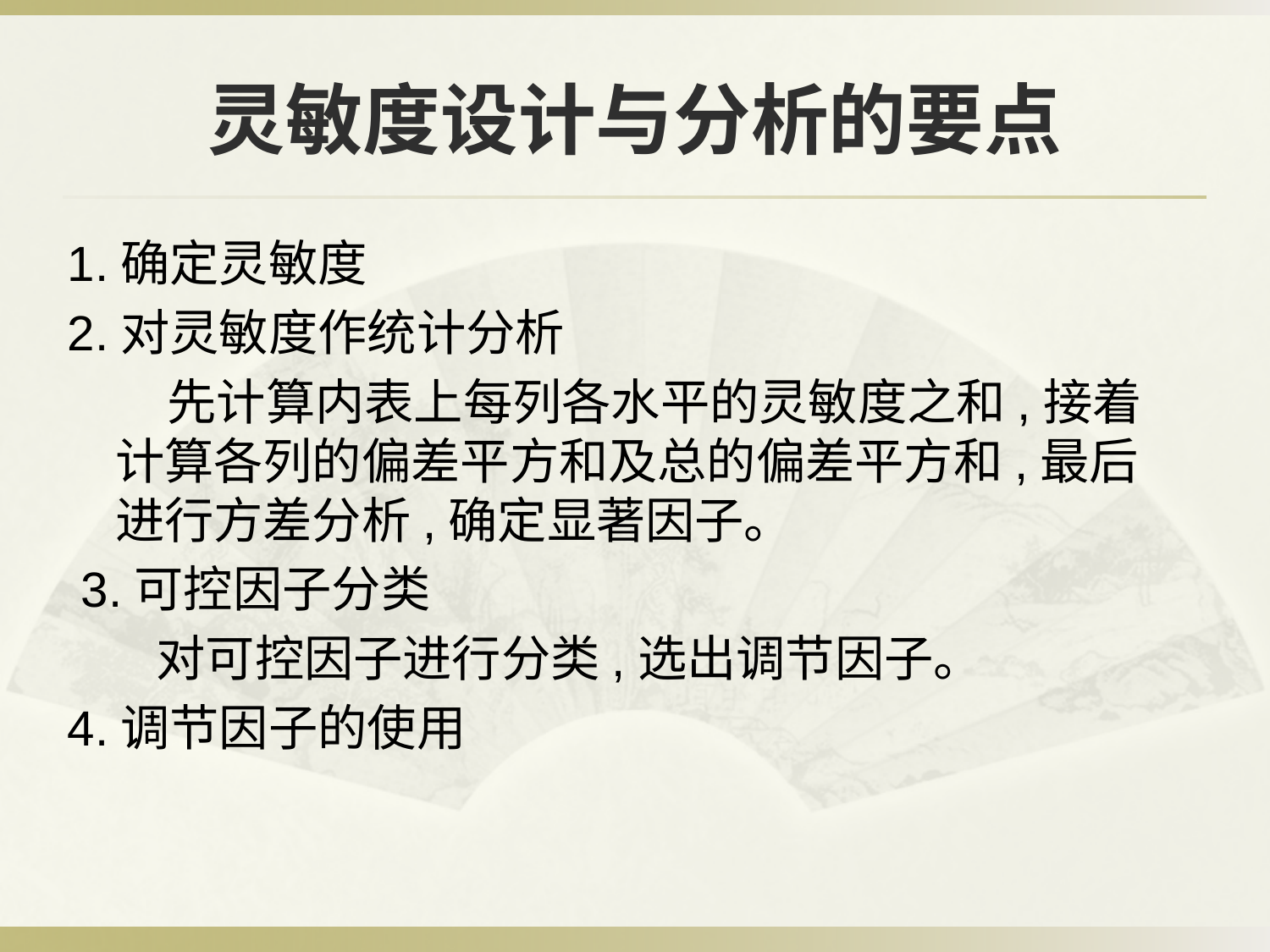

# 灵敏度设计与分析的要点
1.确定灵敏度
2.对灵敏度作统计分析
        先计算内表上每列各水平的灵敏度之和,接着计算各列的偏差平方和及总的偏差平方和,最后进行方差分析,确定显著因子。
 3.可控因子分类
       对可控因子进行分类,选出调节因子。
4.调节因子的使用